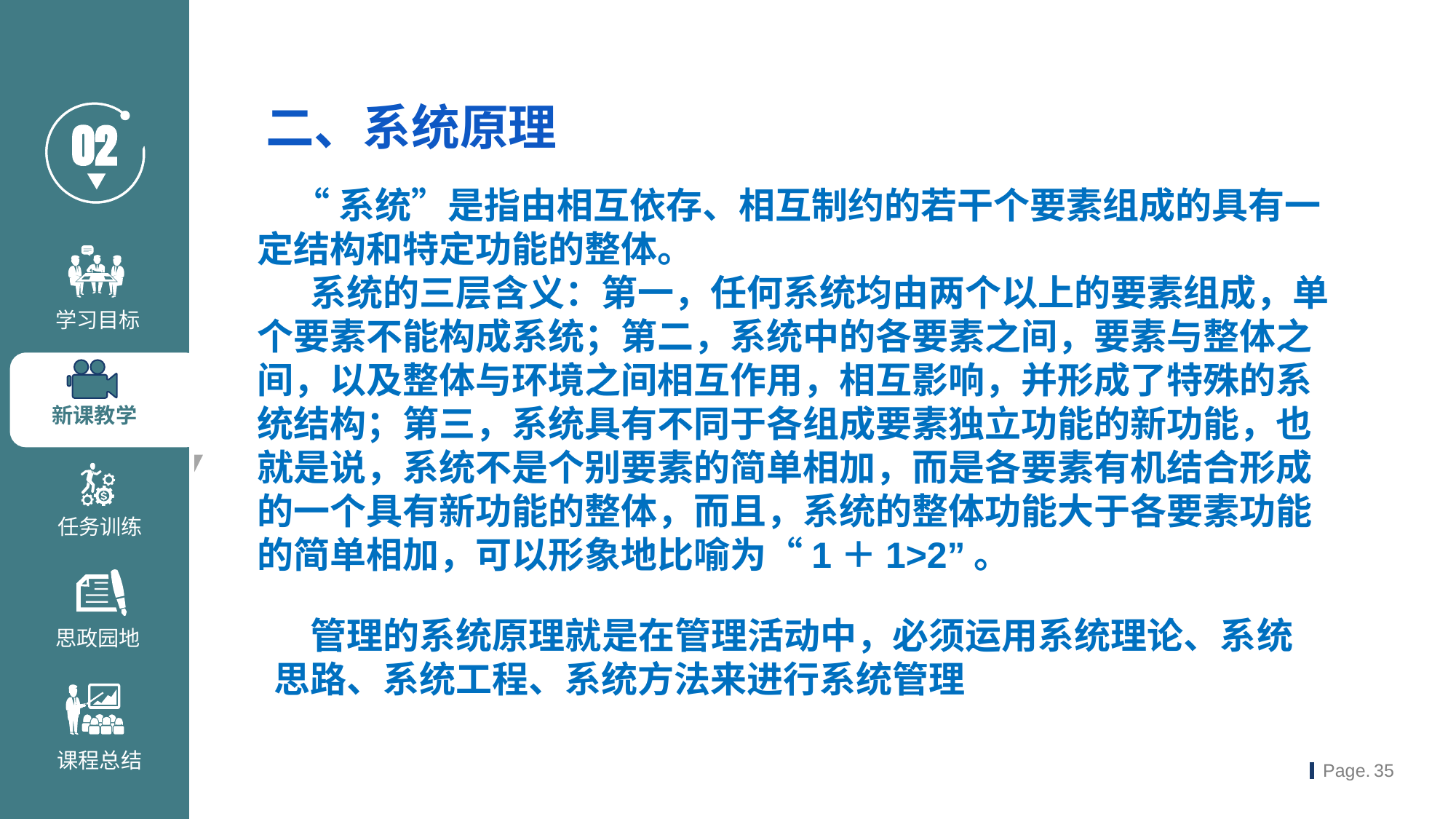

二、系统原理
“系统”是指由相互依存、相互制约的若干个要素组成的具有一定结构和特定功能的整体。
 系统的三层含义：第一，任何系统均由两个以上的要素组成，单个要素不能构成系统；第二，系统中的各要素之间，要素与整体之间，以及整体与环境之间相互作用，相互影响，并形成了特殊的系统结构；第三，系统具有不同于各组成要素独立功能的新功能，也就是说，系统不是个别要素的简单相加，而是各要素有机结合形成的一个具有新功能的整体，而且，系统的整体功能大于各要素功能的简单相加，可以形象地比喻为“1＋1>2”。
管理的系统原理就是在管理活动中，必须运用系统理论、系统思路、系统工程、系统方法来进行系统管理